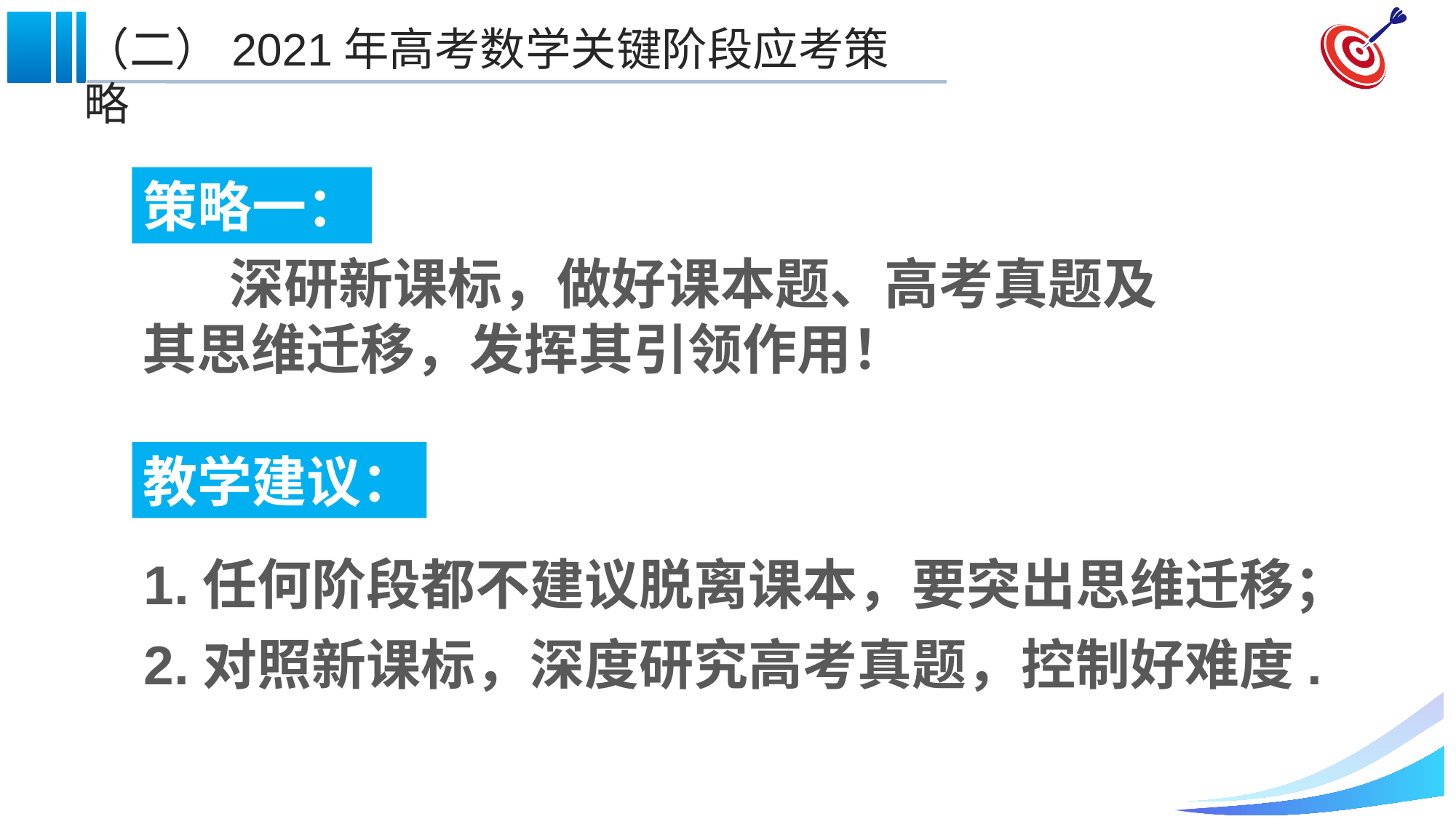

策略一：
      深研新课标，做好课本题、高考真题及其思维迁移，发挥其引领作用！
教学建议：
1.任何阶段都不建议脱离课本，要突出思维迁移；
2.对照新课标，深度研究高考真题，控制好难度.